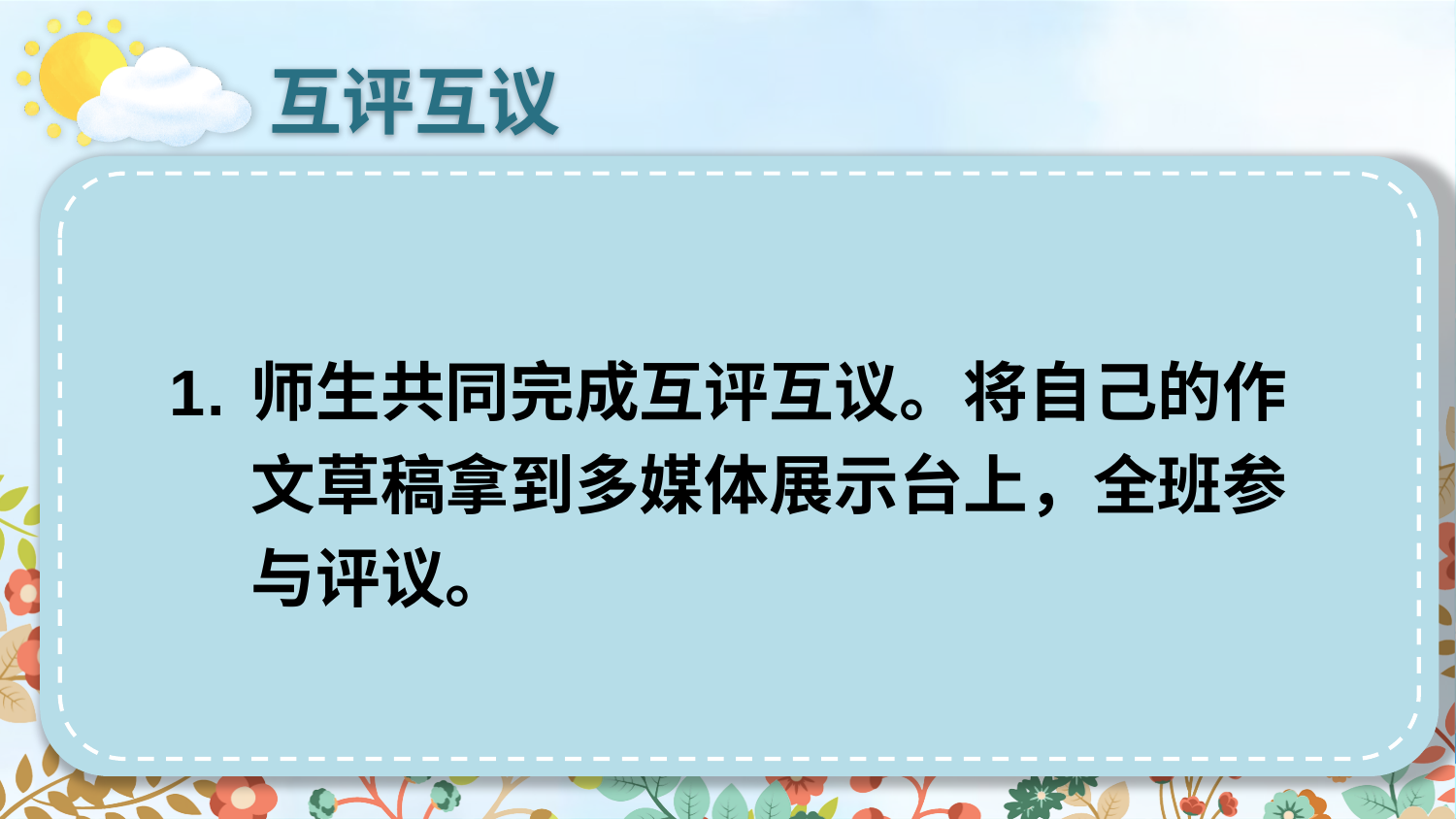

互评互议
师生共同完成互评互议。将自己的作文草稿拿到多媒体展示台上，全班参与评议。